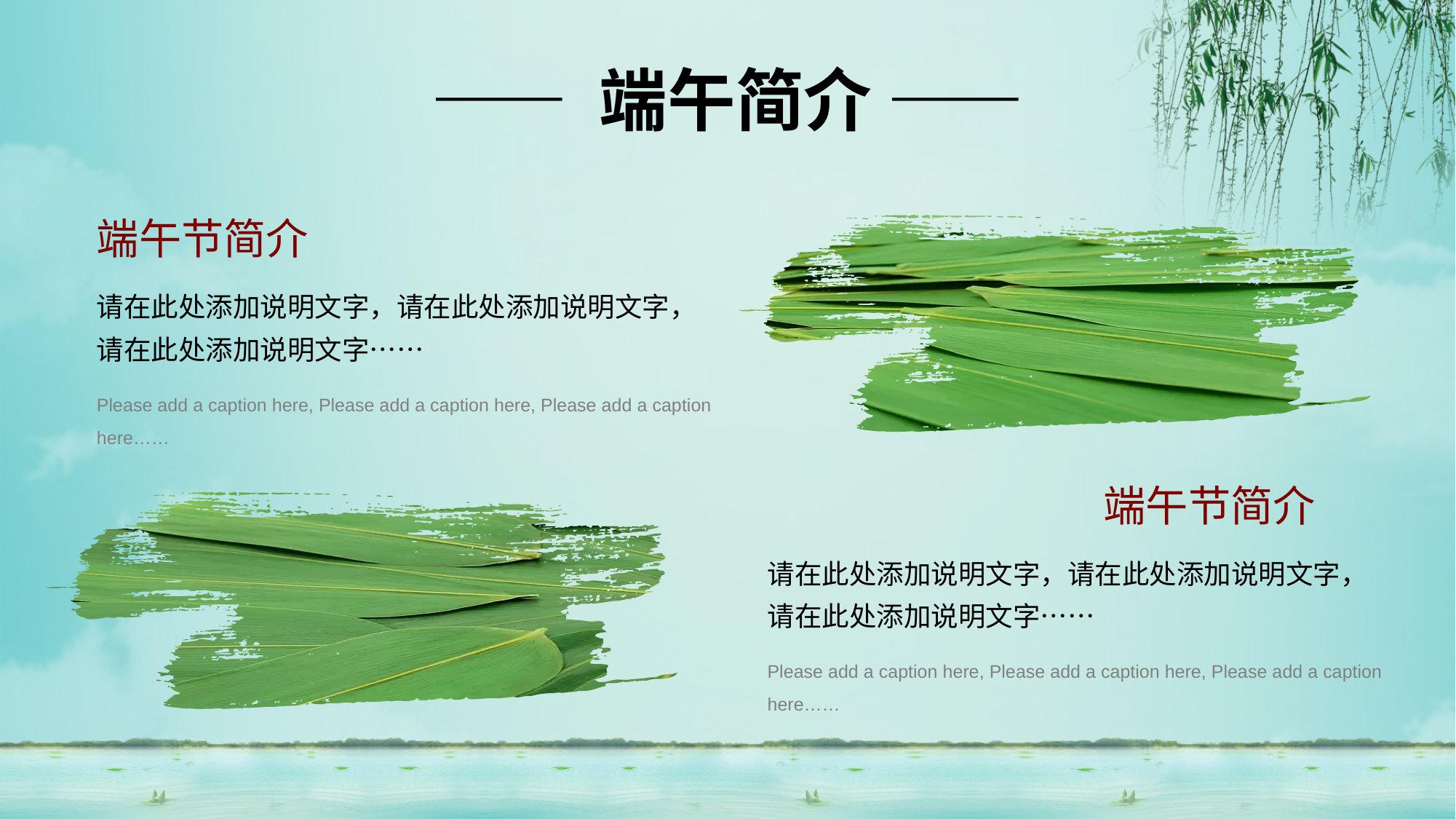

—— 端午简介 ——
端午节简介

请在此处添加说明文字，请在此处添加说明文字，请在此处添加说明文字……
Please add a caption here, Please add a caption here, Please add a caption here……
端午节简介

请在此处添加说明文字，请在此处添加说明文字，请在此处添加说明文字……
Please add a caption here, Please add a caption here, Please add a caption here……